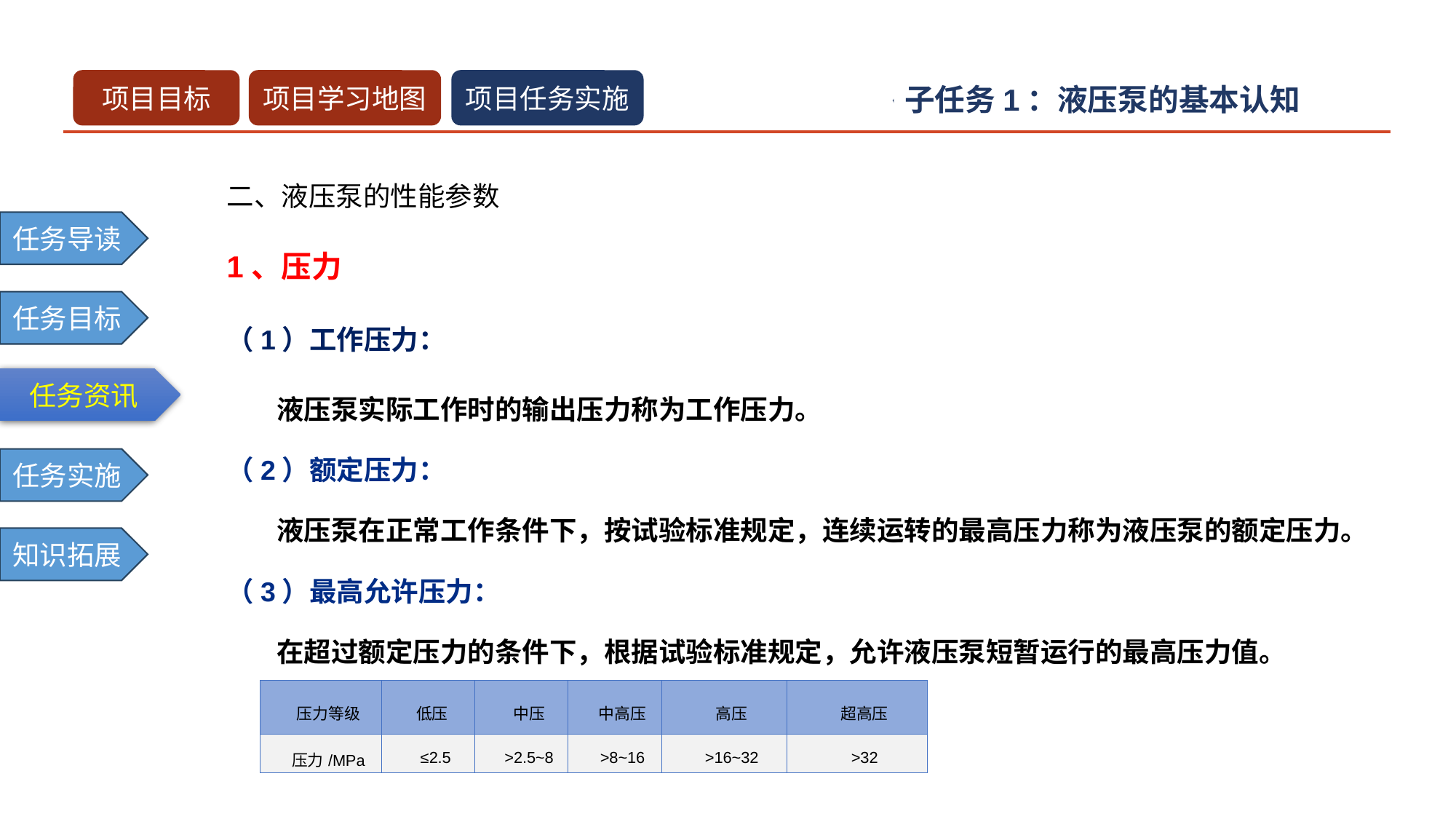

子任务1：液压泵的基本认知
二、液压泵的性能参数
1、压力
（1）工作压力：
       液压泵实际工作时的输出压力称为工作压力。
（2）额定压力：
       液压泵在正常工作条件下，按试验标准规定，连续运转的最高压力称为液压泵的额定压力。
（3）最高允许压力：
       在超过额定压力的条件下，根据试验标准规定，允许液压泵短暂运行的最高压力值。
| 压力等级 | 低压 | 中压 | 中高压 | 高压 | 超高压 |
| --- | --- | --- | --- | --- | --- |
| 压力/MPa | ≤2.5 | >2.5~8 | >8~16 | >16~32 | >32 |